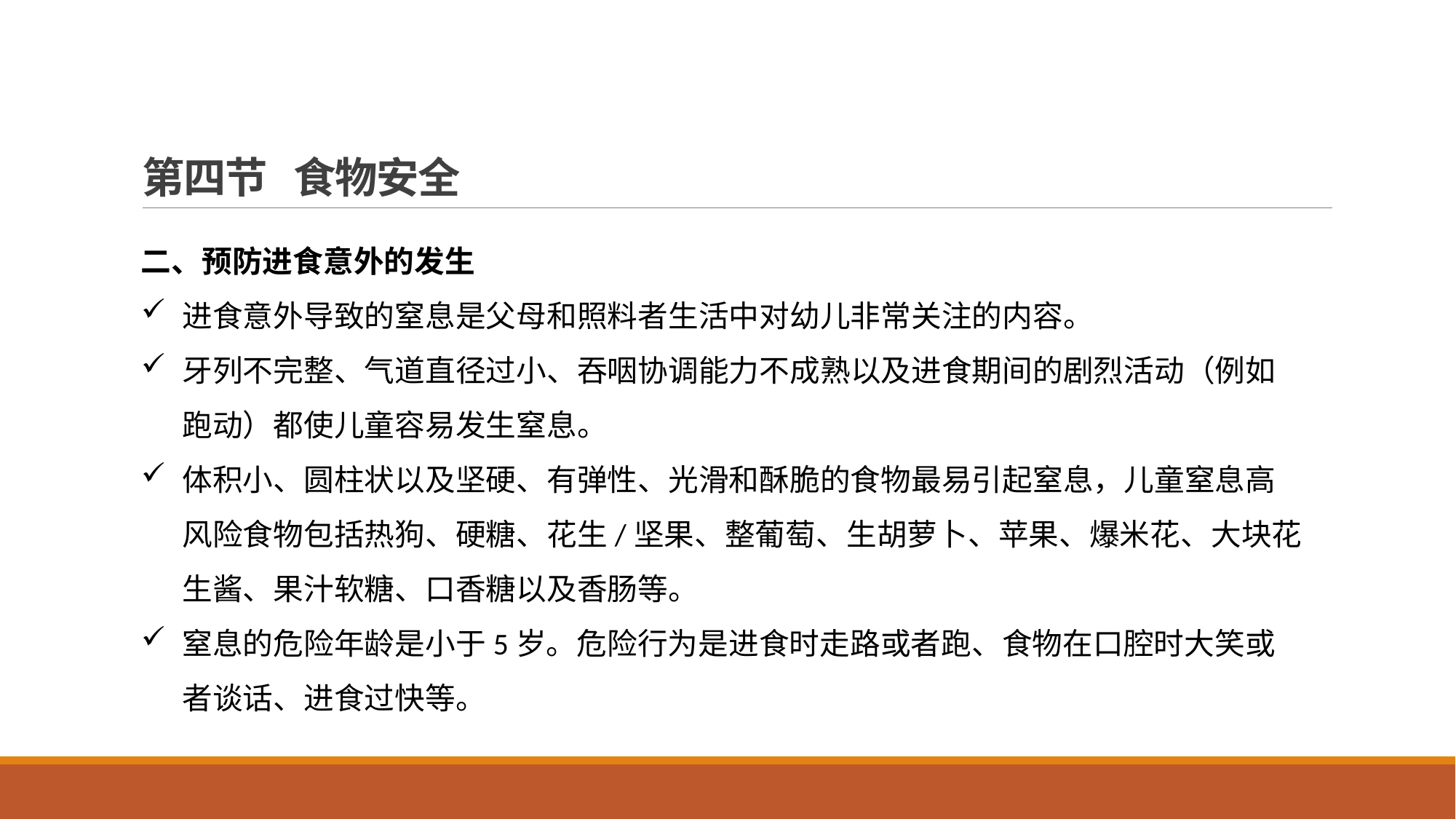

# 第四节   食物安全
二、预防进食意外的发生
进食意外导致的窒息是父母和照料者生活中对幼儿非常关注的内容。
牙列不完整、气道直径过小、吞咽协调能力不成熟以及进食期间的剧烈活动（例如跑动）都使儿童容易发生窒息。
体积小、圆柱状以及坚硬、有弹性、光滑和酥脆的食物最易引起窒息，儿童窒息高风险食物包括热狗、硬糖、花生/坚果、整葡萄、生胡萝卜、苹果、爆米花、大块花生酱、果汁软糖、口香糖以及香肠等。
窒息的危险年龄是小于5岁。危险行为是进食时走路或者跑、食物在口腔时大笑或者谈话、进食过快等。